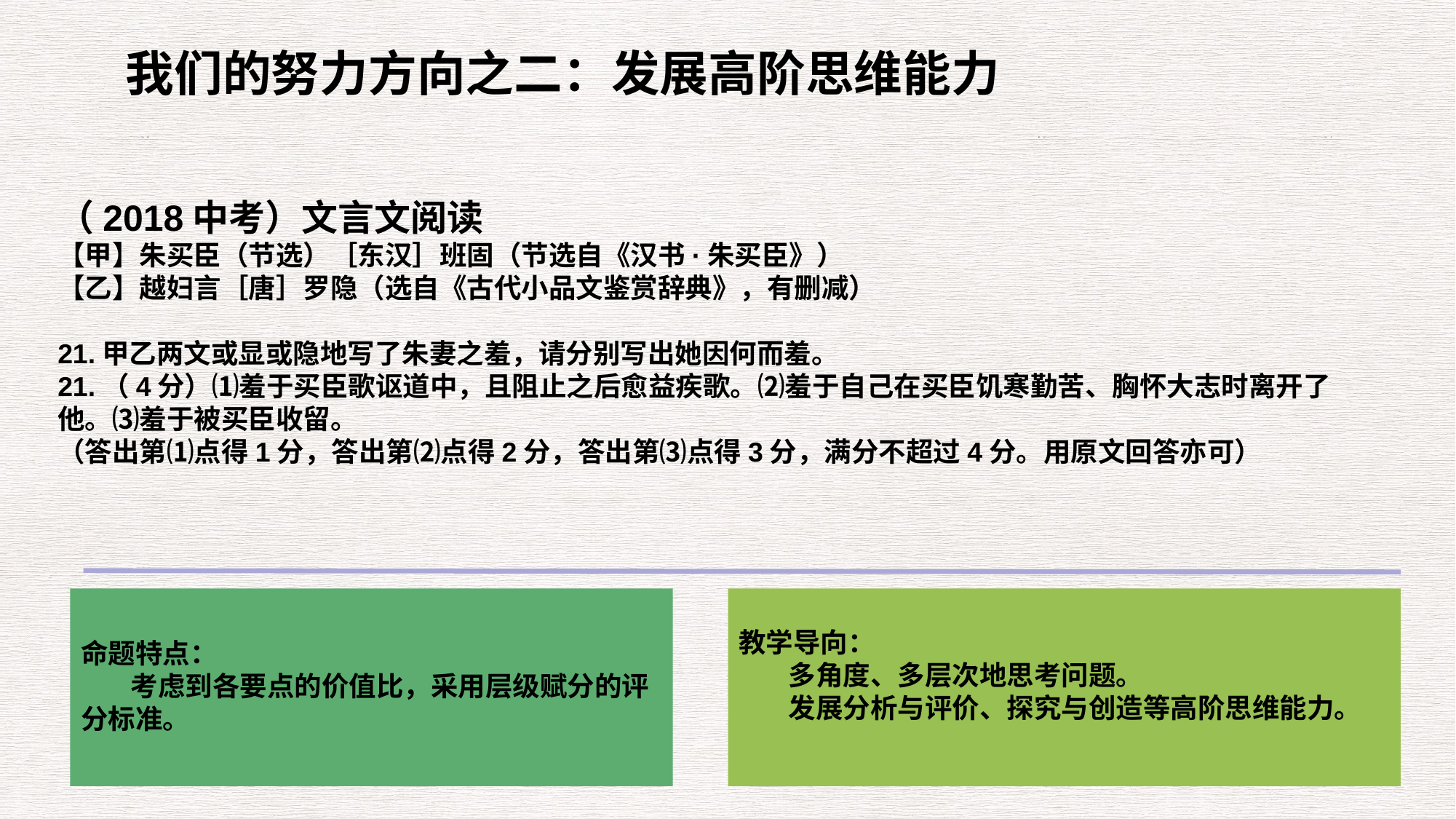

我们的努力方向之二：发展高阶思维能力
（2018中考）文言文阅读
【甲】朱买臣（节选）［东汉］班固（节选自《汉书·朱买臣》）
【乙】越妇言［唐］罗隐（选自《古代小品文鉴赏辞典》，有删减）

21.甲乙两文或显或隐地写了朱妻之羞，请分别写出她因何而羞。
21.（4分）⑴羞于买臣歌讴道中，且阻止之后愈益疾歌。⑵羞于自己在买臣饥寒勤苦、胸怀大志时离开了他。⑶羞于被买臣收留。
（答出第⑴点得1分，答出第⑵点得2分，答出第⑶点得3分，满分不超过4分。用原文回答亦可）

命题特点：
       考虑到各要点的价值比，采用层级赋分的评分标准。

教学导向：
       多角度、多层次地思考问题。
       发展分析与评价、探究与创造等高阶思维能力。